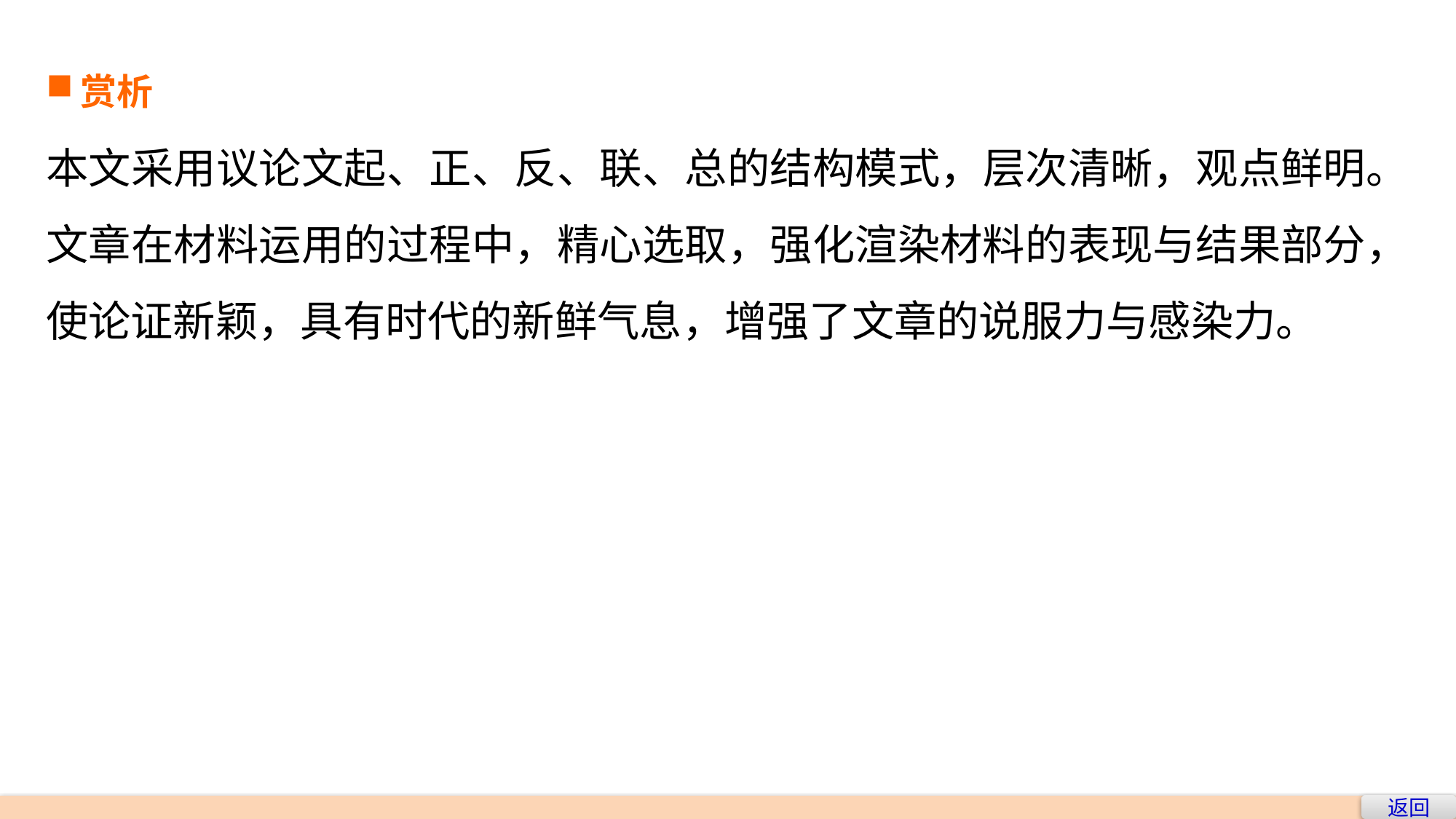

赏析
本文采用议论文起、正、反、联、总的结构模式，层次清晰，观点鲜明。文章在材料运用的过程中，精心选取，强化渲染材料的表现与结果部分，使论证新颖，具有时代的新鲜气息，增强了文章的说服力与感染力。
返回